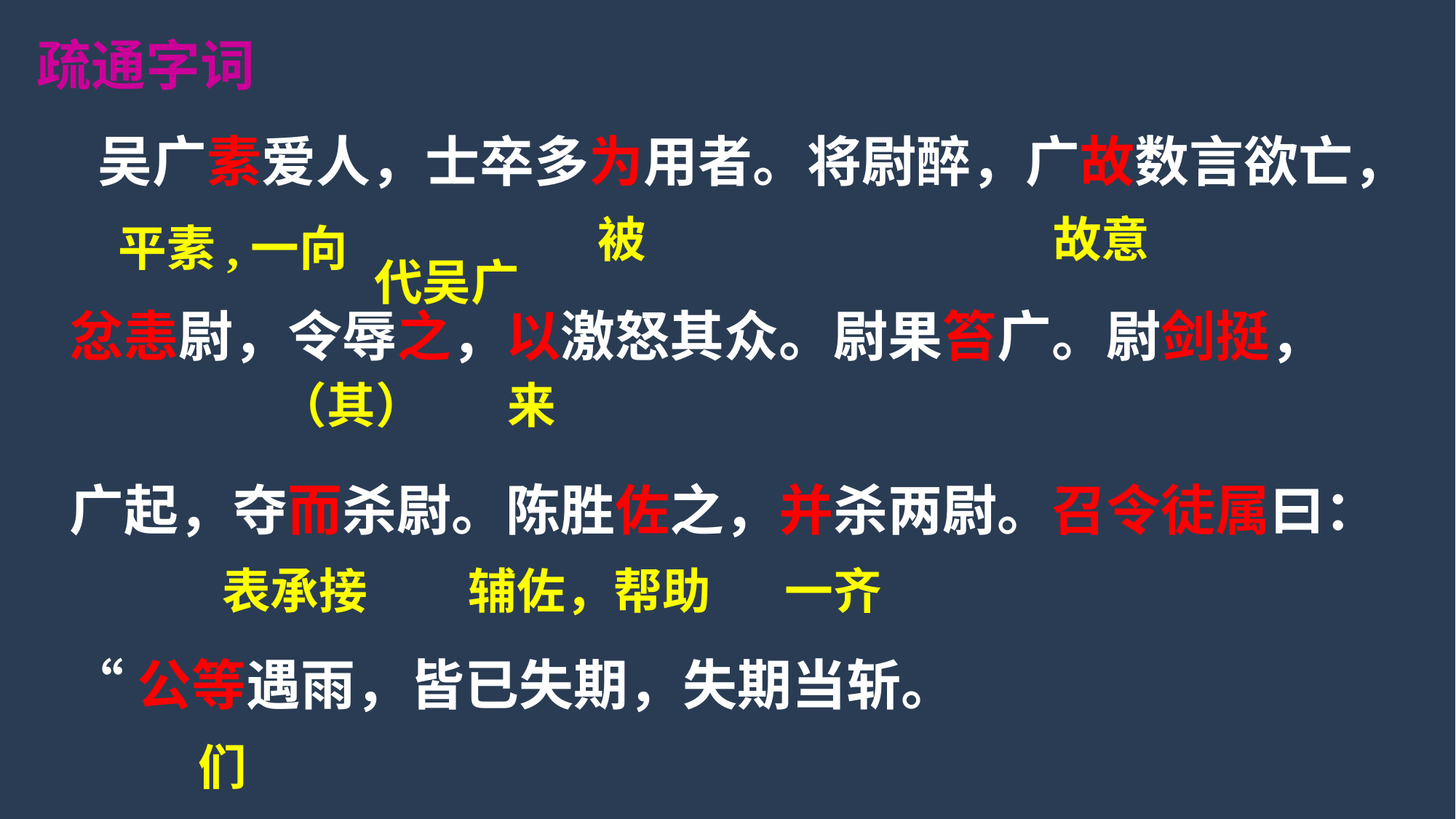

疏通字词
   吴广素爱人，士卒多为用者。将尉醉，广故数言欲亡，

忿恚尉，令辱之，以激怒其众。尉果笞广。尉剑挺，

广起，夺而杀尉。陈胜佐之，并杀两尉。召令徒属曰：

“公等遇雨，皆已失期，失期当斩。
被
故意
平素,一向
代吴广
（其）
来
表承接
辅佐，帮助
一齐
们